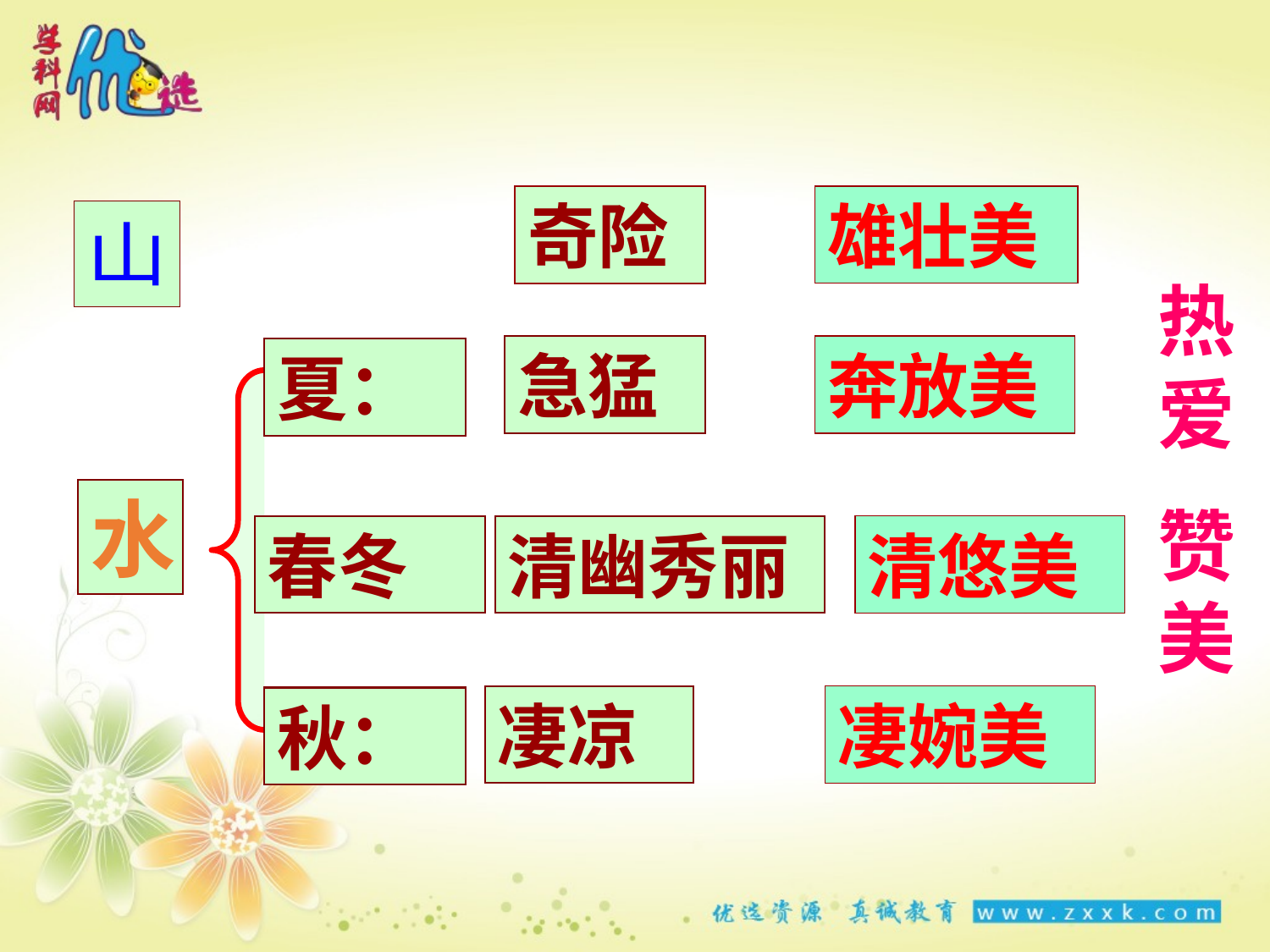

奇险
雄壮美

山
热爱
赞美
急猛
奔放美
夏：

水
春冬
清幽秀丽
清悠美
凄凉
凄婉美
秋：